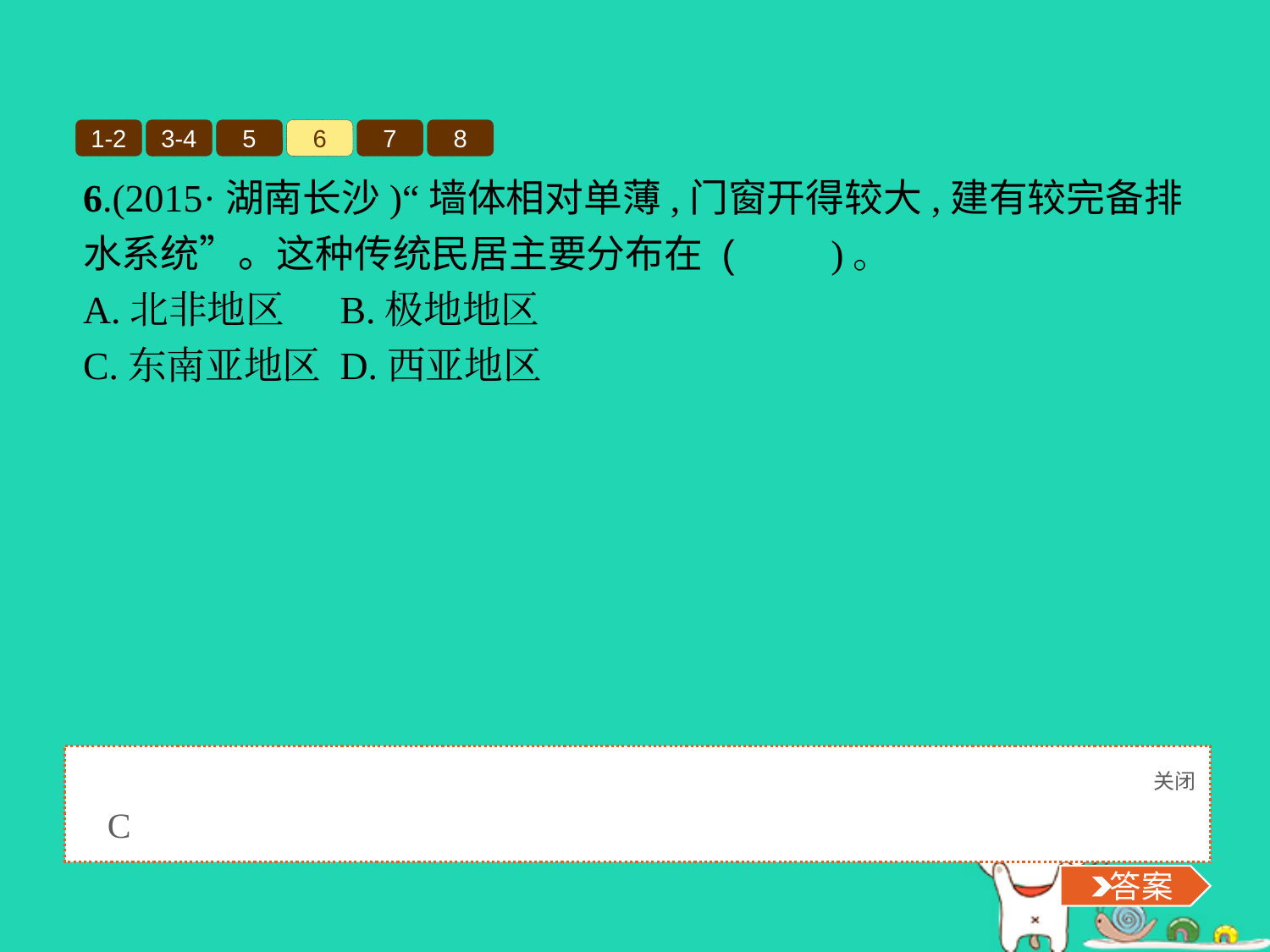

1-2
3-4
5
6
7
8
6.(2015·湖南长沙)“墙体相对单薄,门窗开得较大,建有较完备排水系统”。这种传统民居主要分布在 (　　)。
A.北非地区	B.极地地区
C.东南亚地区	D.西亚地区

关闭
  答案

C
  答案